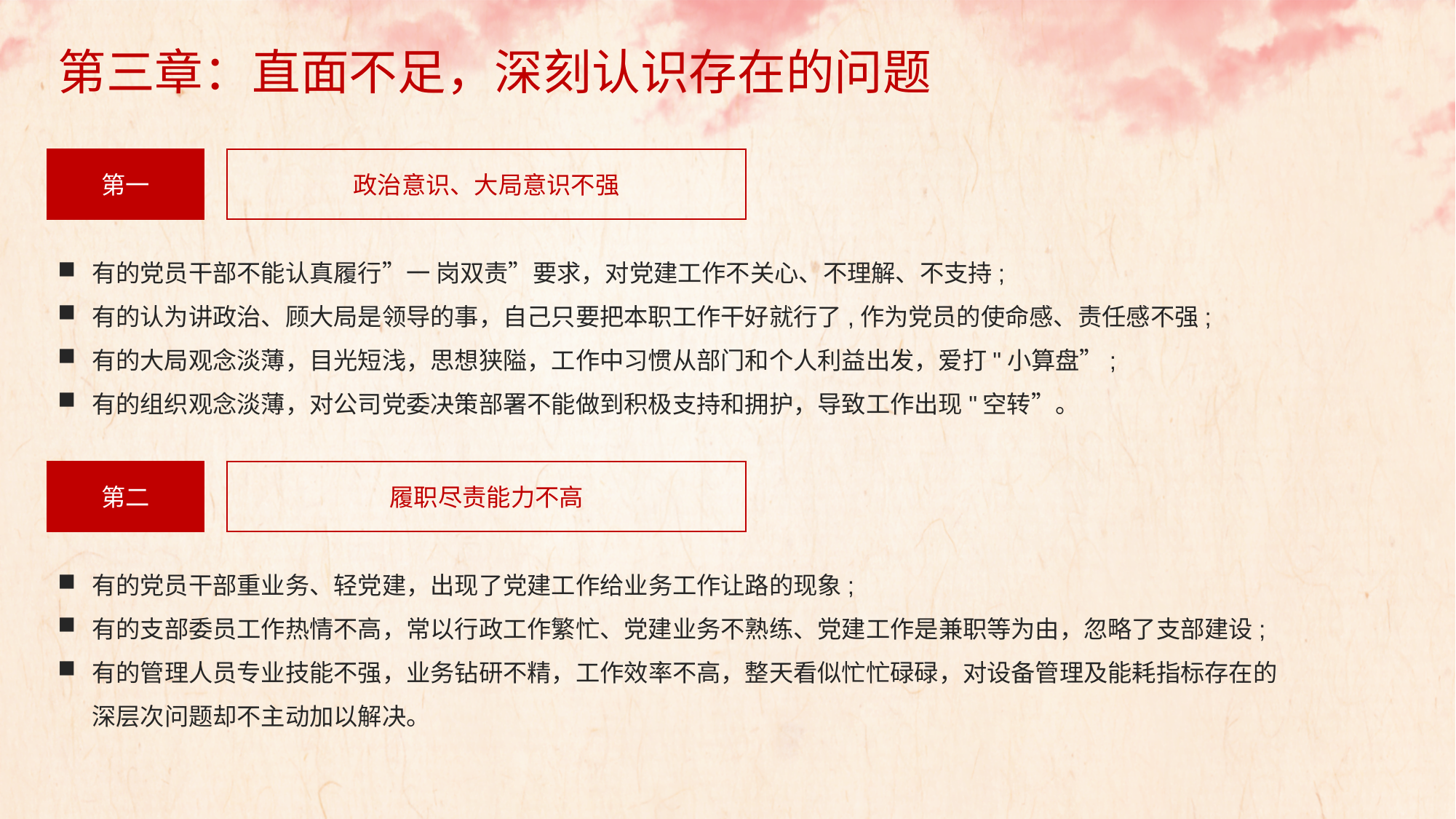

第三章：直面不足，深刻认识存在的问题
第一
政治意识、大局意识不强
有的党员干部不能认真履行”一 岗双责”要求，对党建工作不关心、不理解、不支持;
有的认为讲政治、顾大局是领导的事，自己只要把本职工作干好就行了,作为党员的使命感、责任感不强;
有的大局观念淡薄，目光短浅，思想狭隘，工作中习惯从部门和个人利益出发，爱打"小算盘”;
有的组织观念淡薄，对公司党委决策部署不能做到积极支持和拥护，导致工作出现"空转”。
第二
履职尽责能力不高
有的党员干部重业务、轻党建，出现了党建工作给业务工作让路的现象;
有的支部委员工作热情不高，常以行政工作繁忙、党建业务不熟练、党建工作是兼职等为由，忽略了支部建设;
有的管理人员专业技能不强，业务钻研不精，工作效率不高，整天看似忙忙碌碌，对设备管理及能耗指标存在的深层次问题却不主动加以解决。